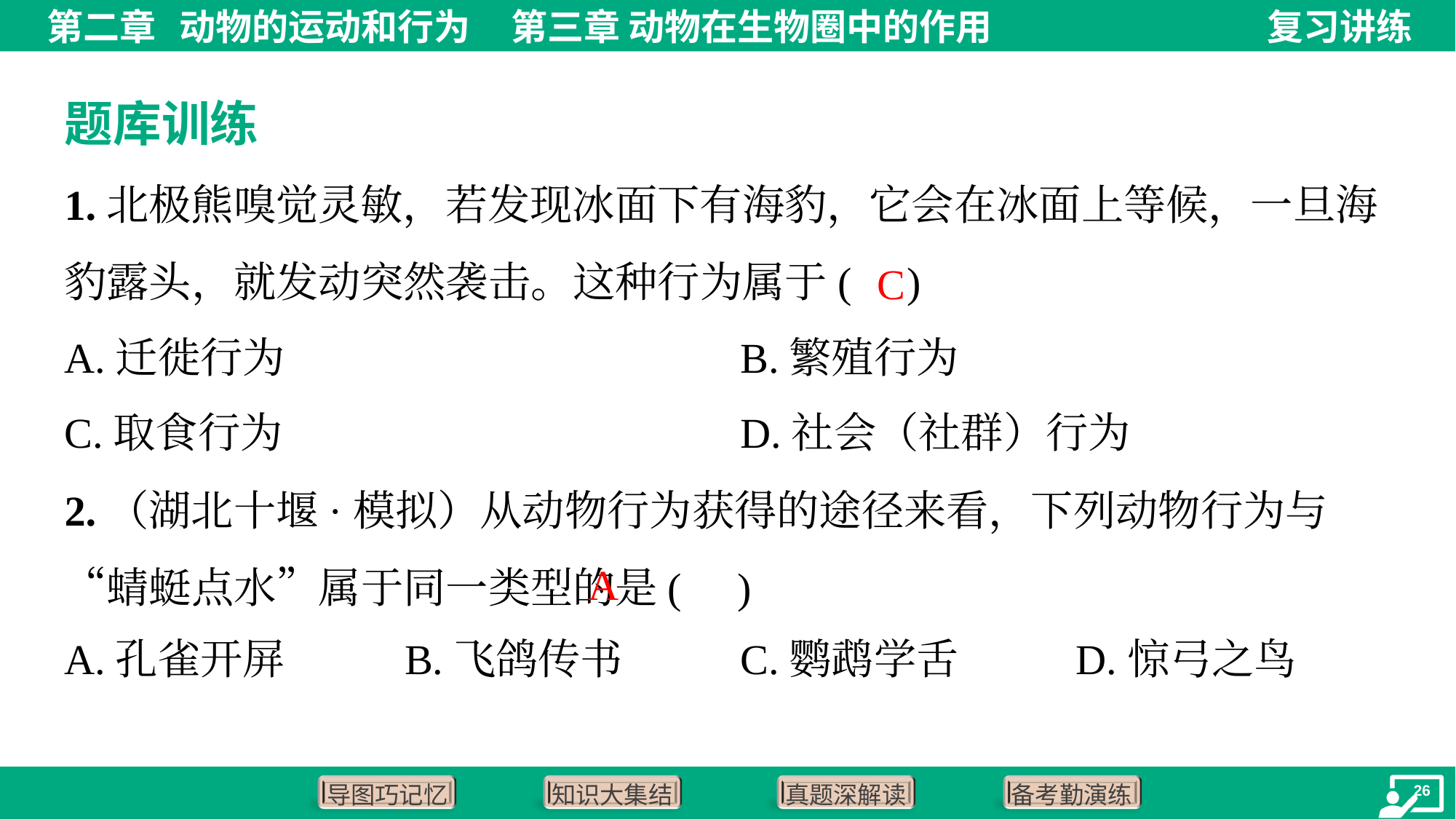

题库训练
1.北极熊嗅觉灵敏，若发现冰面下有海豹，它会在冰面上等候，一旦海豹露头，就发动突然袭击。这种行为属于(     )
C
A.迁徙行为	B.繁殖行为
C.取食行为	D.社会（社群）行为
2.（湖北十堰·模拟）从动物行为获得的途径来看，下列动物行为与“蜻蜓点水”属于同一类型的是(     )
A
A.孔雀开屏	B.飞鸽传书	C.鹦鹉学舌	D.惊弓之鸟